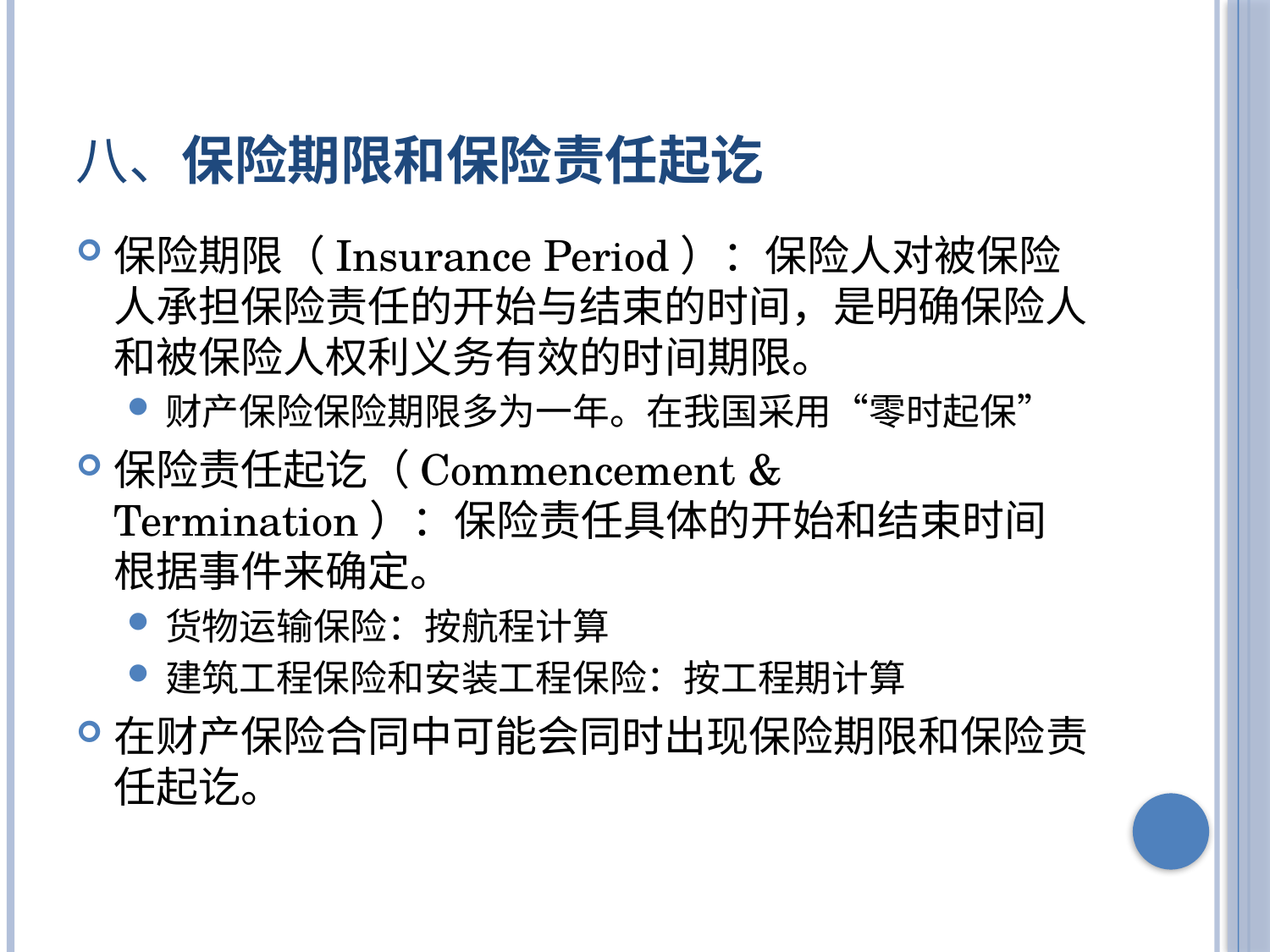

# 八、保险期限和保险责任起讫
保险期限（Insurance Period）：保险人对被保险人承担保险责任的开始与结束的时间，是明确保险人和被保险人权利义务有效的时间期限。
财产保险保险期限多为一年。在我国采用“零时起保”
保险责任起讫（Commencement & Termination）：保险责任具体的开始和结束时间根据事件来确定。
货物运输保险：按航程计算
建筑工程保险和安装工程保险：按工程期计算
在财产保险合同中可能会同时出现保险期限和保险责任起讫。